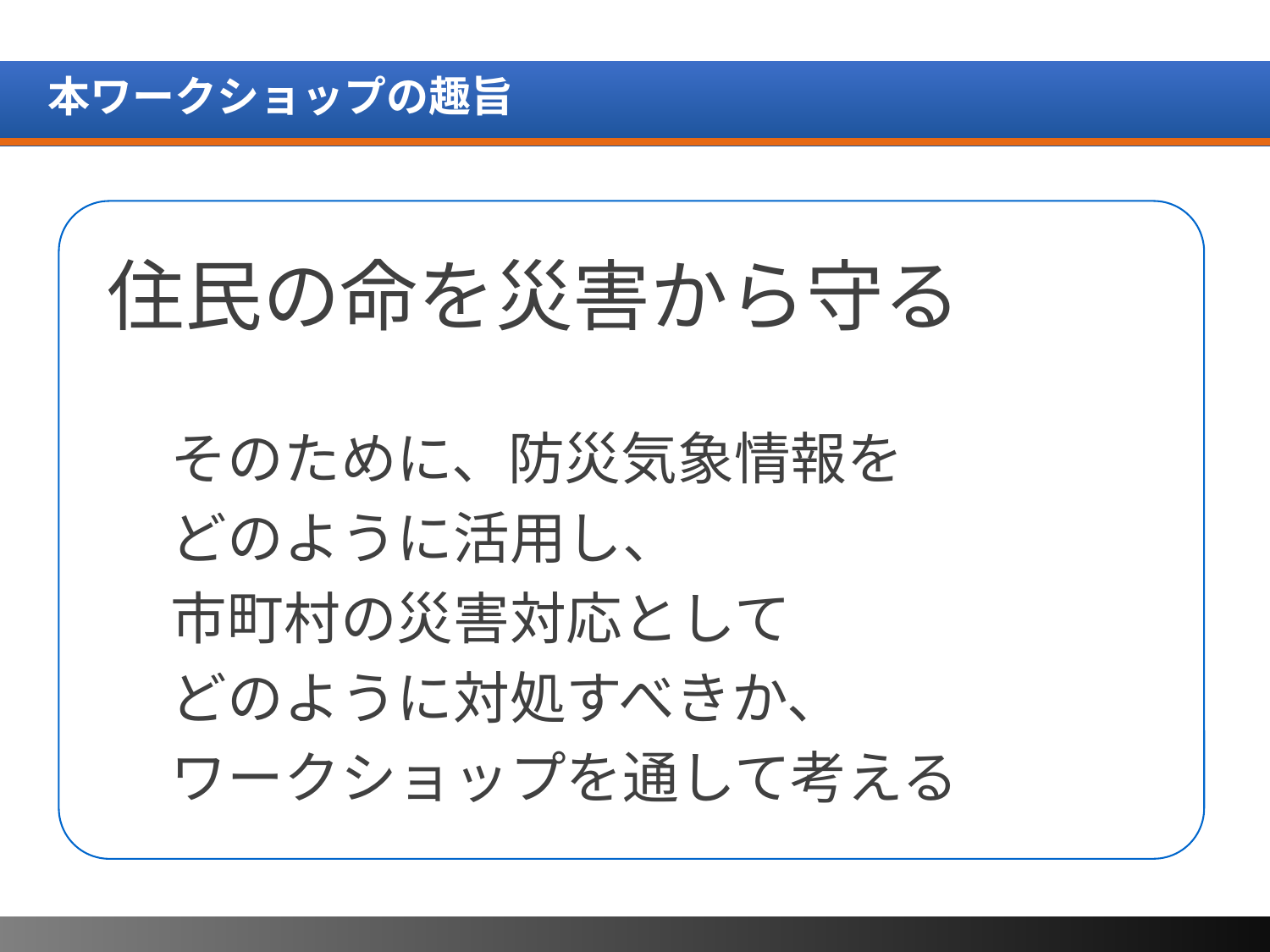

# 本ワークショップの趣旨

住民の命を災害から守る

そのために、防災気象情報を
どのように活用し、
市町村の災害対応として
どのように対処すべきか、
ワークショップを通して考える
3